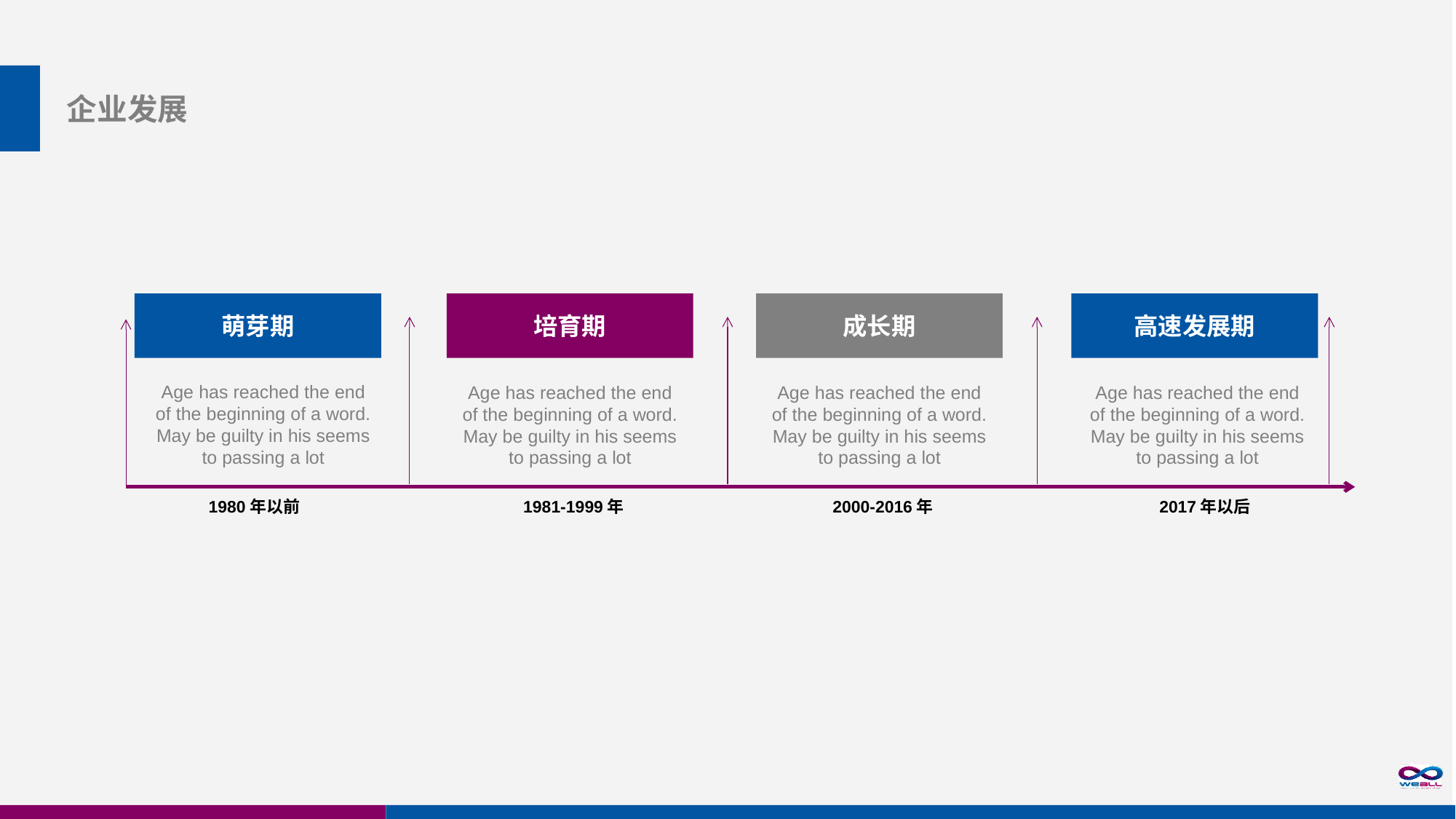

企业发展
萌芽期
培育期
成长期
高速发展期
Age has reached the end of the beginning of a word. May be guilty in his seems to passing a lot
Age has reached the end of the beginning of a word. May be guilty in his seems to passing a lot
Age has reached the end of the beginning of a word. May be guilty in his seems to passing a lot
Age has reached the end of the beginning of a word. May be guilty in his seems to passing a lot
1980年以前
1981-1999年
2000-2016年
2017年以后